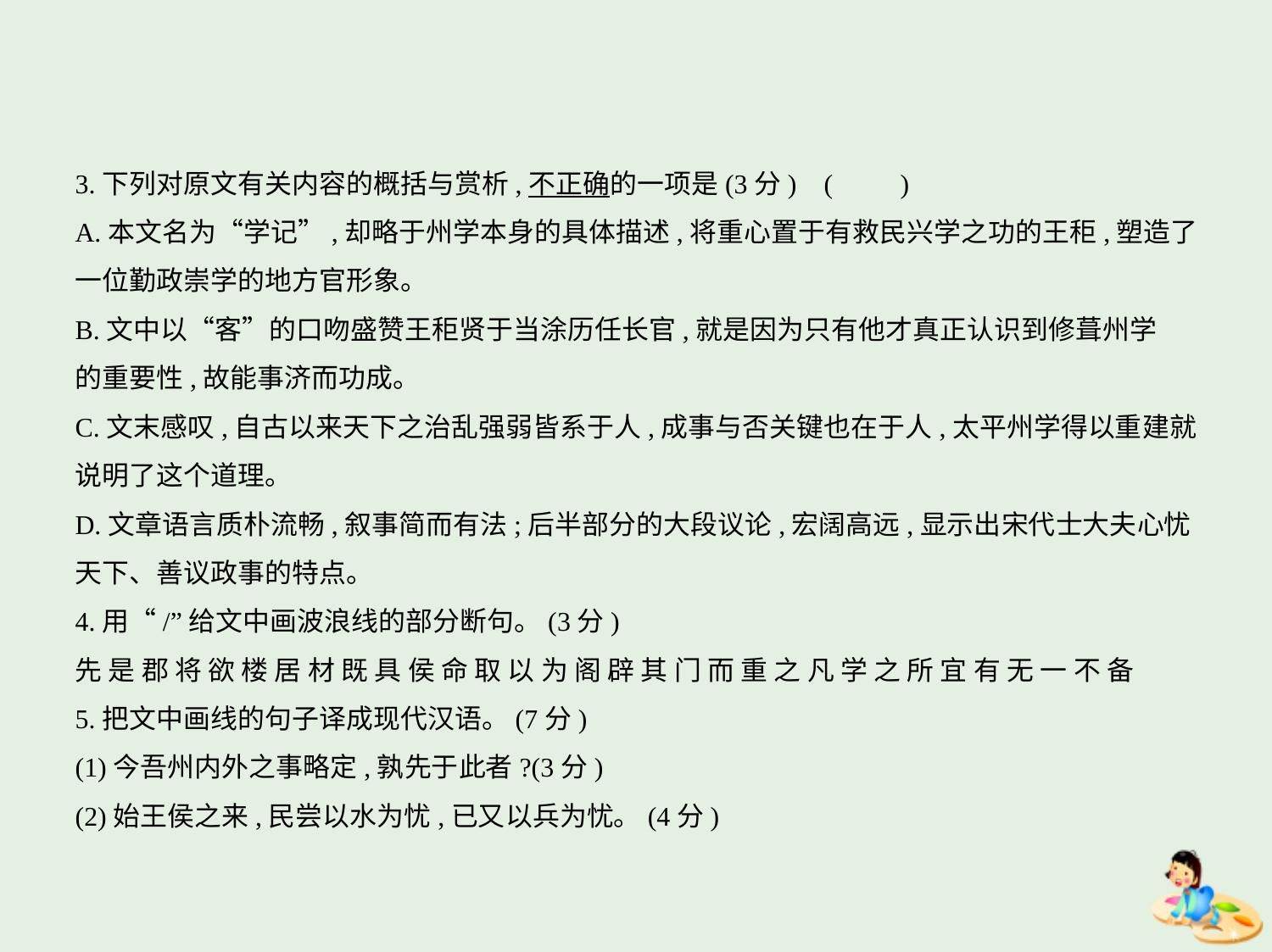

3.下列对原文有关内容的概括与赏析,不正确的一项是(3分) (　　)
A.本文名为“学记”,却略于州学本身的具体描述,将重心置于有救民兴学之功的王秬,塑造了
一位勤政崇学的地方官形象。
B.文中以“客”的口吻盛赞王秬贤于当涂历任长官,就是因为只有他才真正认识到修葺州学
的重要性,故能事济而功成。
C.文末感叹,自古以来天下之治乱强弱皆系于人,成事与否关键也在于人,太平州学得以重建就
说明了这个道理。
D.文章语言质朴流畅,叙事简而有法;后半部分的大段议论,宏阔高远,显示出宋代士大夫心忧
天下、善议政事的特点。
4.用“/”给文中画波浪线的部分断句。(3分)
先 是 郡 将 欲 楼 居 材 既 具 侯 命 取 以 为 阁 辟 其 门 而 重 之 凡 学 之 所 宜 有 无 一 不 备
5.把文中画线的句子译成现代汉语。(7分)
(1)今吾州内外之事略定,孰先于此者?(3分)
(2)始王侯之来,民尝以水为忧,已又以兵为忧。(4分)